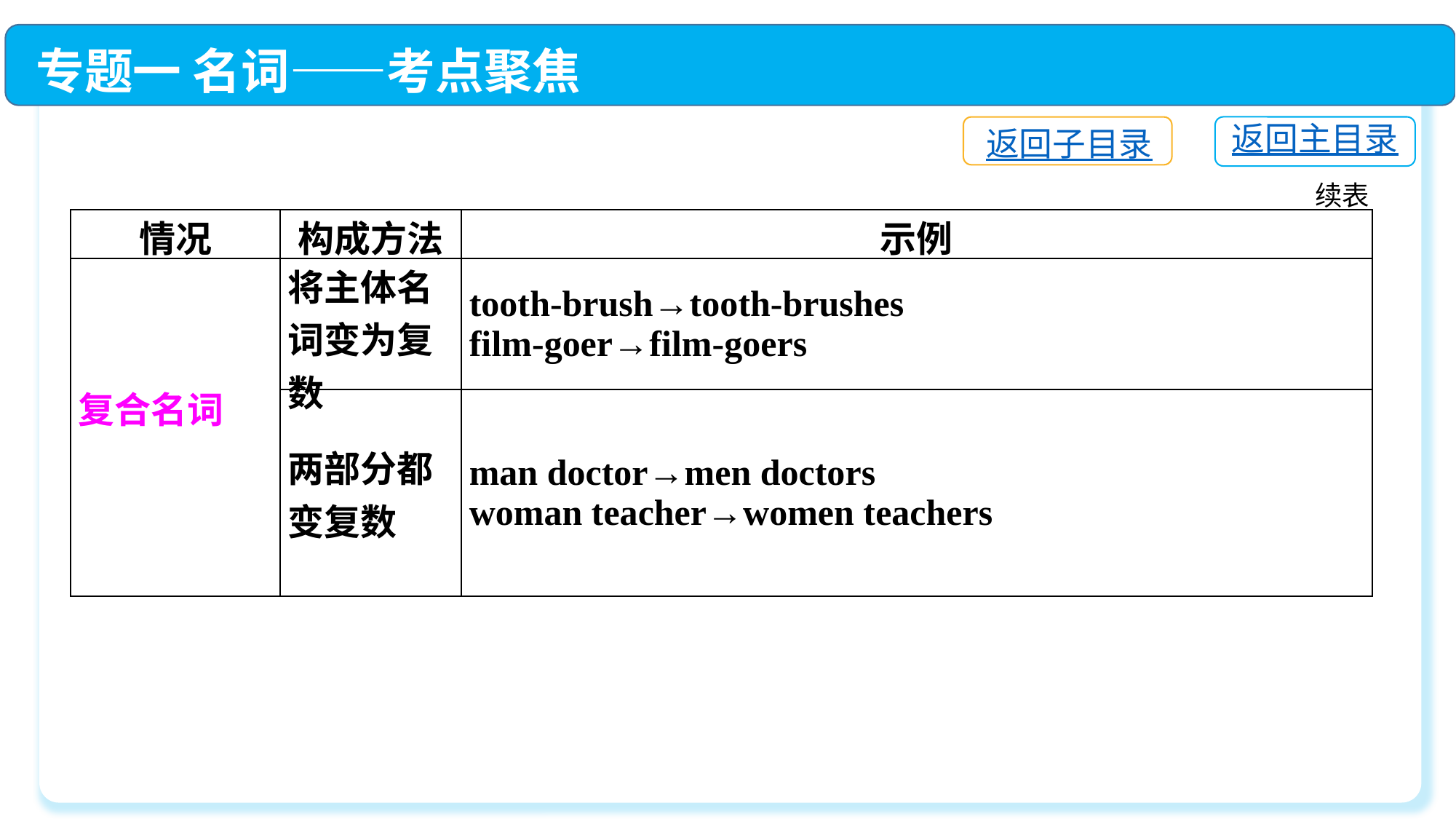

专题一 名词——考点聚焦

返回主目录

返回子目录
续表
| 情况 | 构成方法 | 示例 |
| --- | --- | --- |
| 复合名词 | 将主体名词变为复数 | tooth-brush→tooth-brushes film-goer→film-goers |
|  | 两部分都变复数 | man doctor→men doctors woman teacher→women teachers |